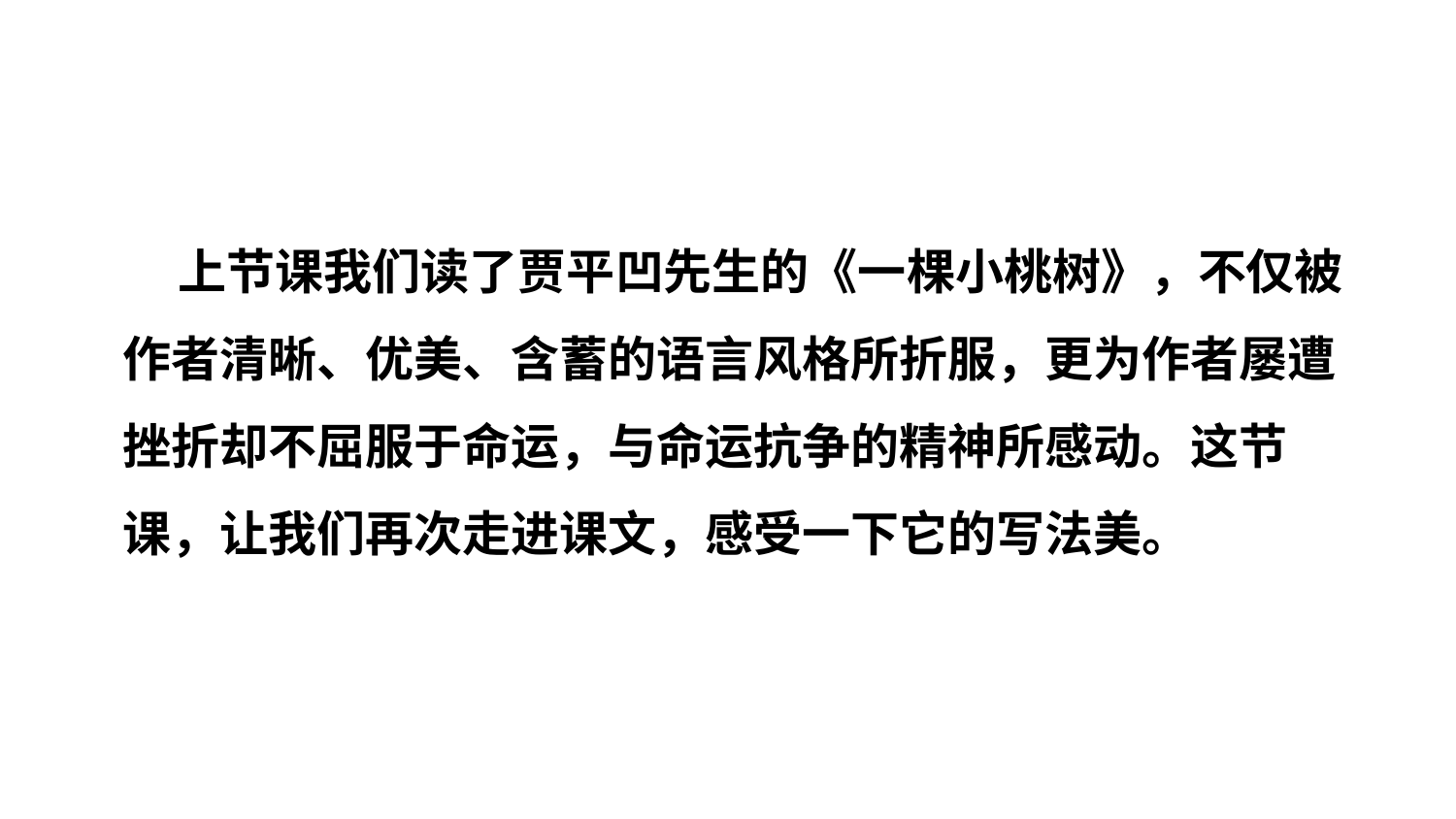

第一课时
    上节课我们读了贾平凹先生的《一棵小桃树》，不仅被作者清晰、优美、含蓄的语言风格所折服，更为作者屡遭挫折却不屈服于命运，与命运抗争的精神所感动。这节课，让我们再次走进课文，感受一下它的写法美。